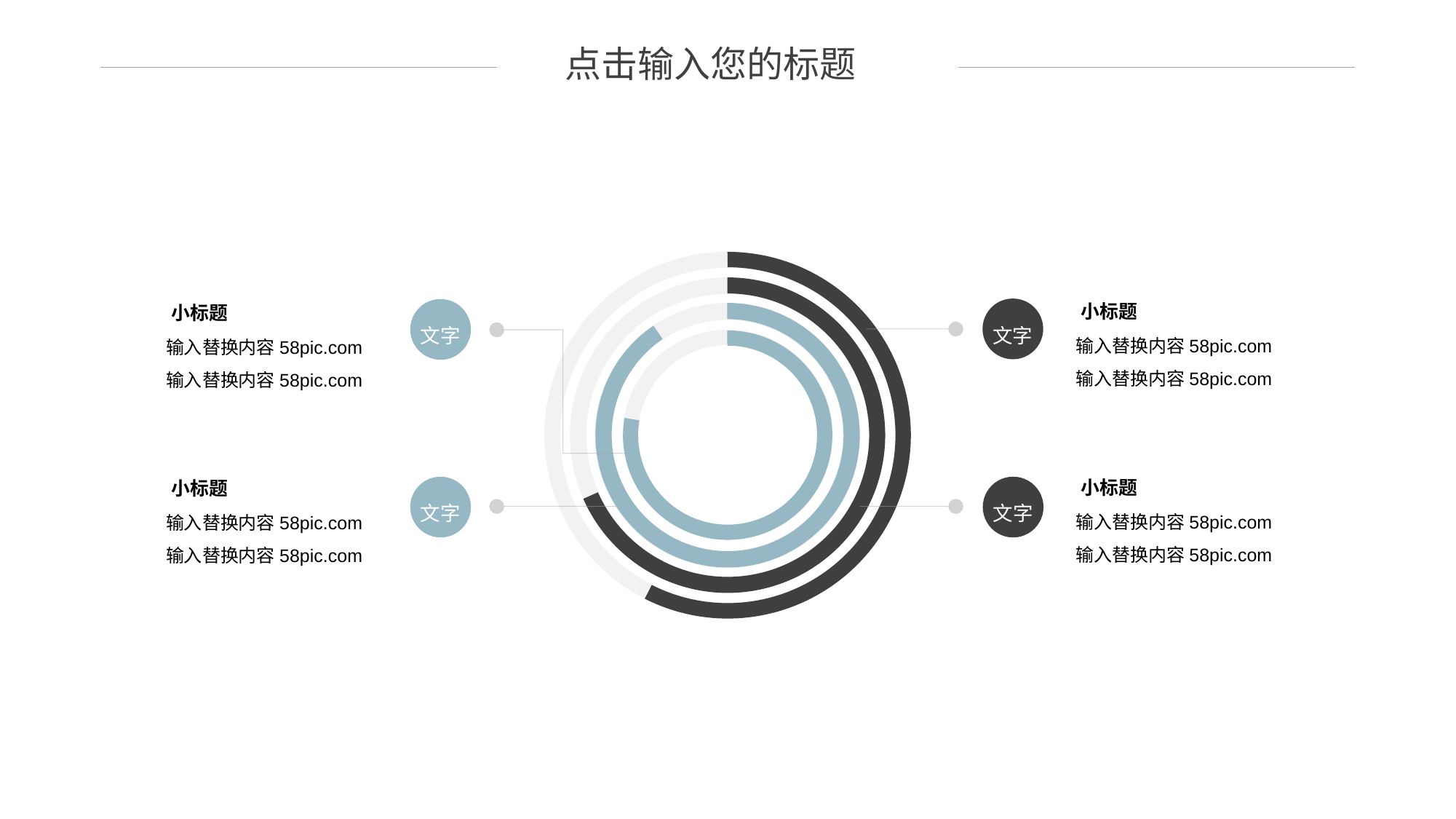

点击输入您的标题

小标题
小标题
文字
文字

输入替换内容58pic.com
输入替换内容58pic.com

输入替换内容58pic.com
输入替换内容58pic.com

小标题
小标题
文字
文字
输入替换内容58pic.com
输入替换内容58pic.com

输入替换内容58pic.com
输入替换内容58pic.com